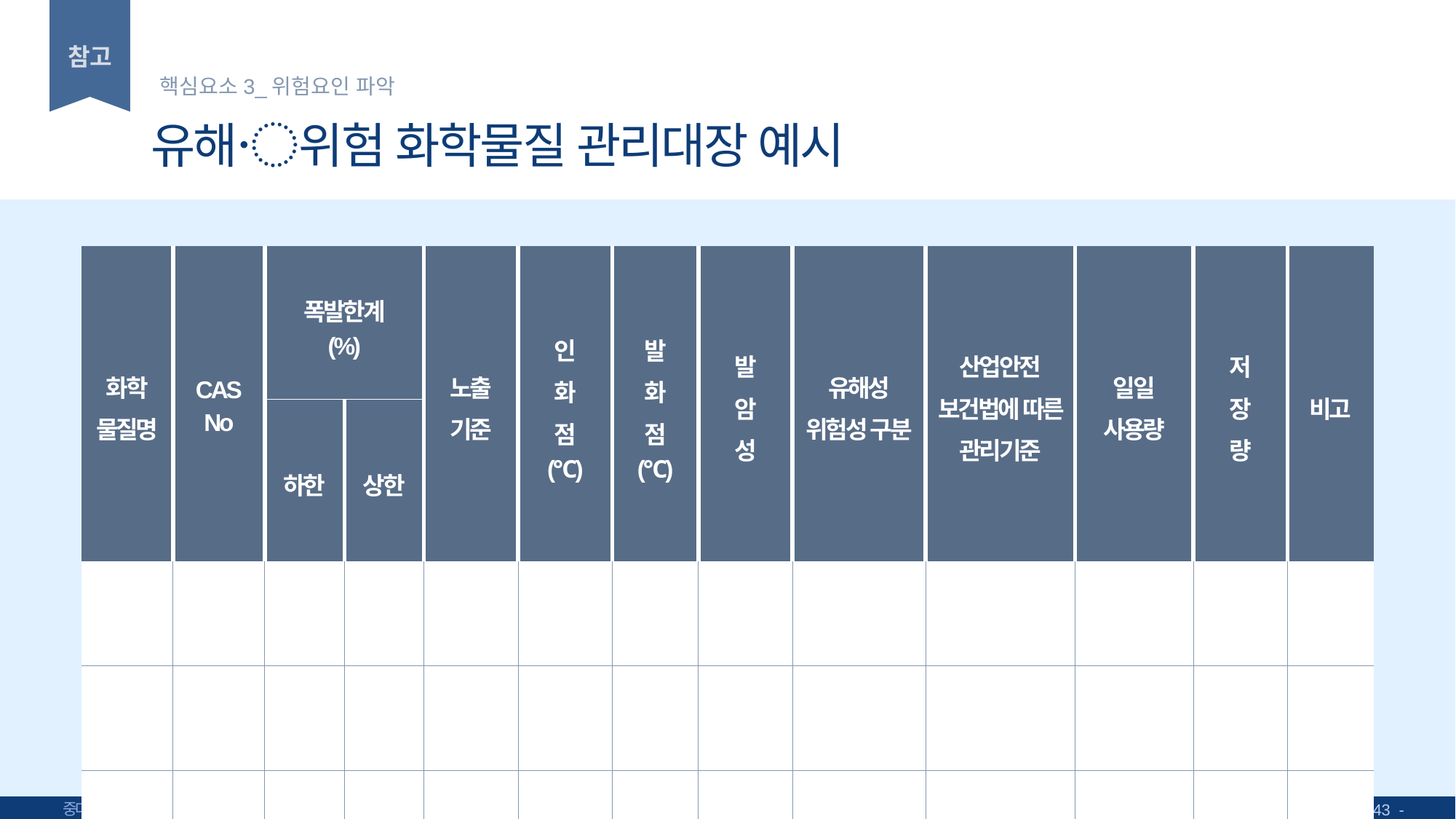

핵심요소3_위험요인 파악
# 유해〮위험 화학물질 관리대장 예시
| 화학 물질명 | CAS No | 폭발한계 (%) |  | 노출 기준 | 인 화 점 (℃) | 발 화 점 (℃) | 발 암 성 | 유해성 위험성 구분 | 산업안전 보건법에 따른 관리기준 | 일일 사용량 | 저 장 량 | 비고 |
| --- | --- | --- | --- | --- | --- | --- | --- | --- | --- | --- | --- | --- |
|  |  | 하한 | 상한 |  |  |  |  |  |  |  |  |  |
|  |  |  |  |  |  |  |  |  |  |  |  |  |
|  |  |  |  |  |  |  |  |  |  |  |  |  |
|  |  |  |  |  |  |  |  |  |  |  |  |  |
-  43  -